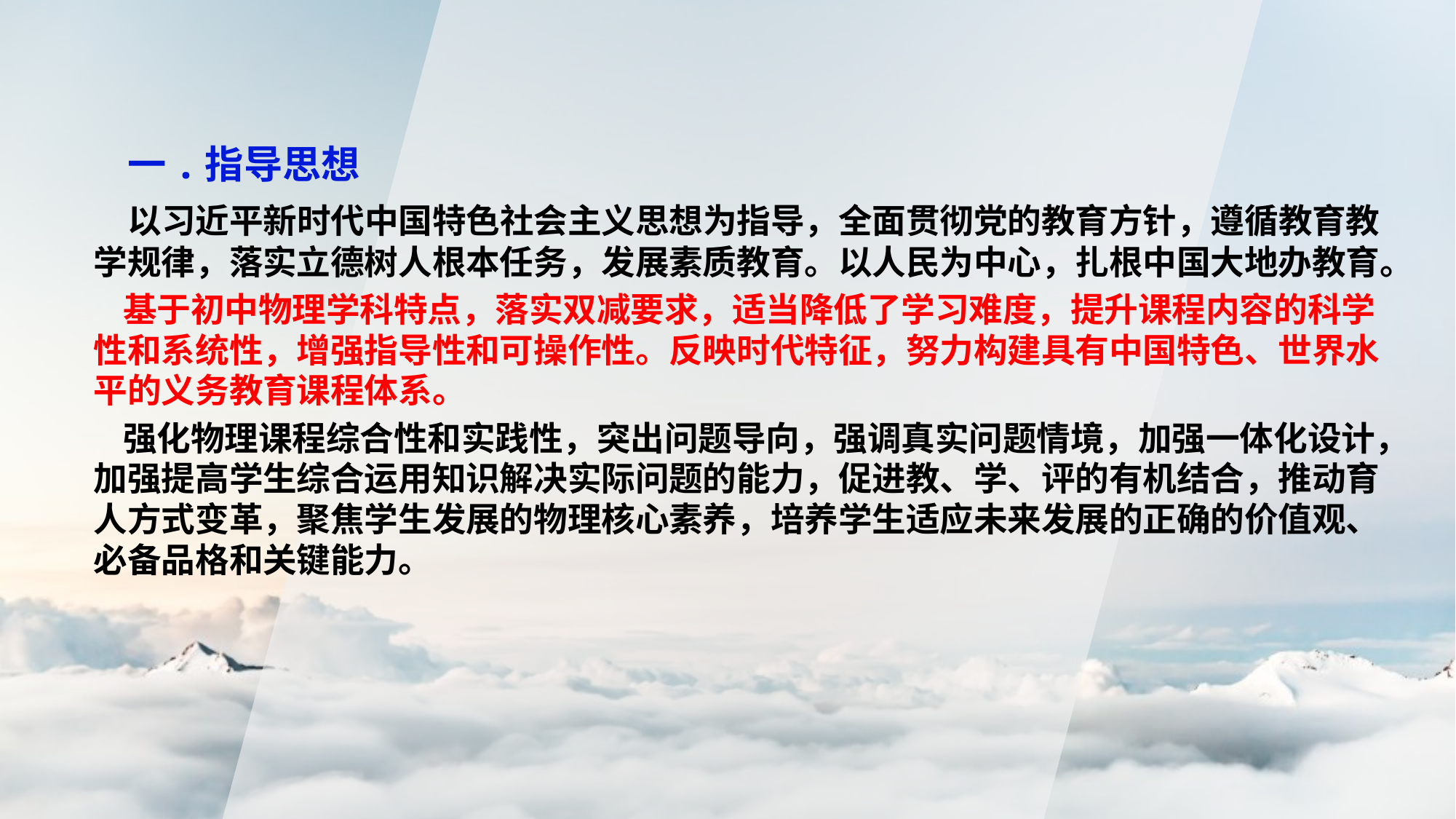

一.指导思想
   以习近平新时代中国特色社会主义思想为指导，全面贯彻党的教育方针，遵循教育教学规律，落实立德树人根本任务，发展素质教育。以人民为中心，扎根中国大地办教育。
   基于初中物理学科特点，落实双减要求，适当降低了学习难度，提升课程内容的科学性和系统性，增强指导性和可操作性。反映时代特征，努力构建具有中国特色、世界水平的义务教育课程体系。
   强化物理课程综合性和实践性，突出问题导向，强调真实问题情境，加强一体化设计，加强提高学生综合运用知识解决实际问题的能力，促进教、学、评的有机结合，推动育人方式变革，聚焦学生发展的物理核心素养，培养学生适应未来发展的正确的价值观、必备品格和关键能力。